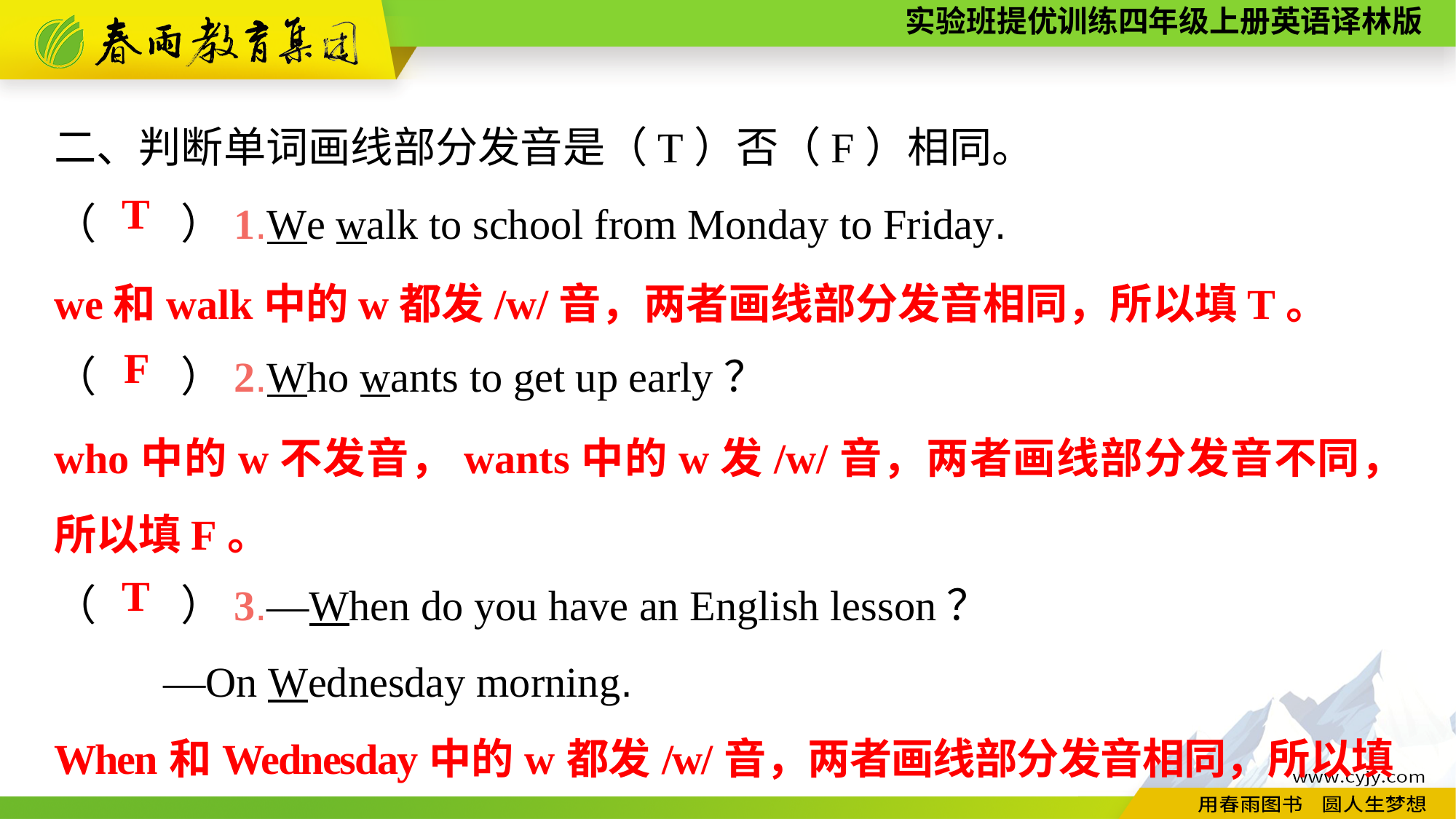

二、判断单词画线部分发音是（T）否（F）相同。
（　　）1.We walk to school from Monday to Friday.

（　　）2.Who wants to get up early？

（　　）3.—When do you have an English lesson？
	—On Wednesday morning.
T
we和walk中的w都发/w/音，两者画线部分发音相同，所以填T。
F
who中的w不发音，wants中的w发/w/音，两者画线部分发音不同，所以填F。
T
When和Wednesday中的w都发/w/音，两者画线部分发音相同，所以填T。